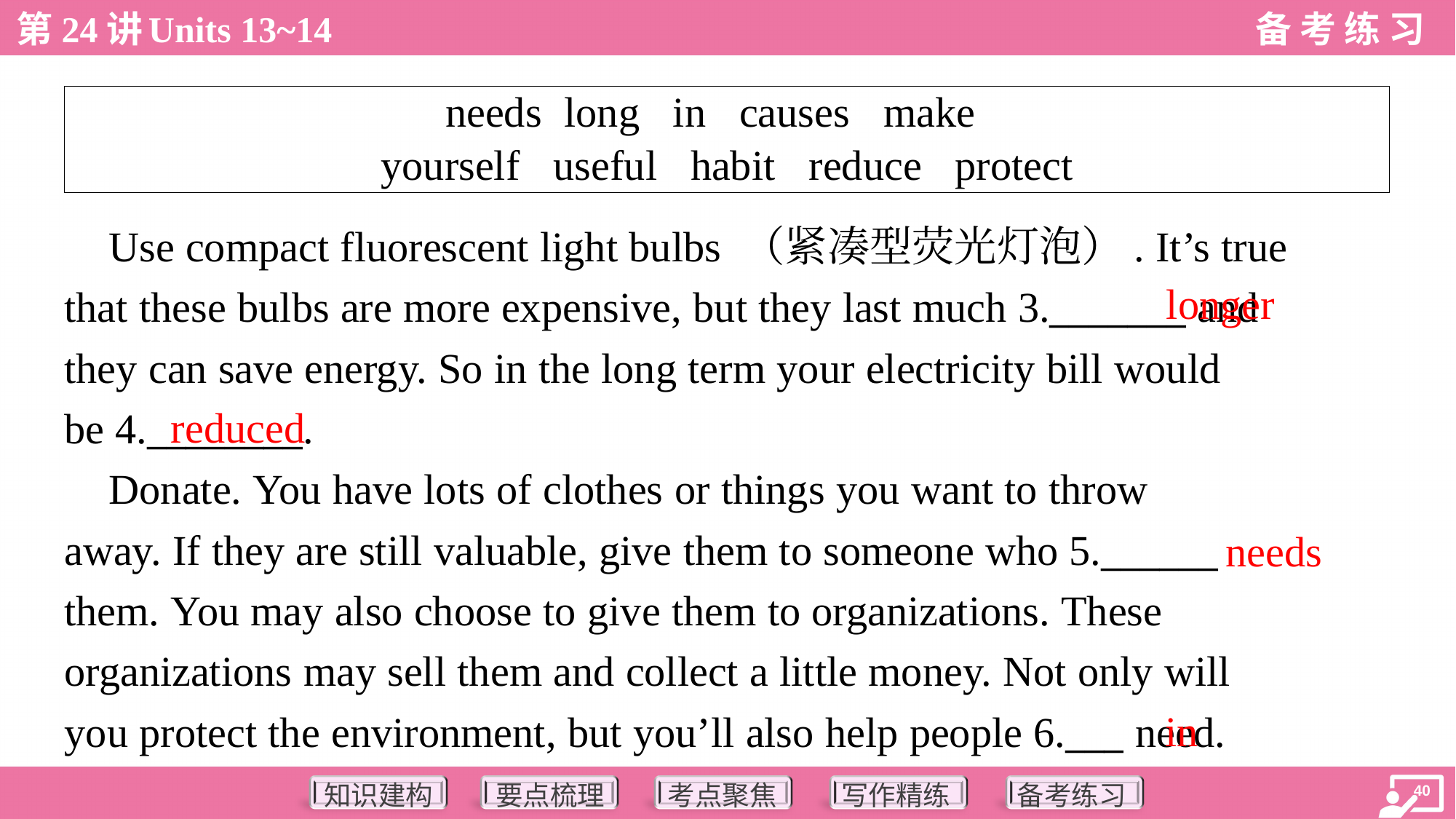

| needs long in causes make yourself useful habit reduce protect |
| --- |
    Use compact fluorescent light bulbs （紧凑型荧光灯泡）. It’s true
that these bulbs are more expensive, but they last much 3._______ and
they can save energy. So in the long term your electricity bill would
be 4.________.
    Donate. You have lots of clothes or things you want to throw
away. If they are still valuable, give them to someone who 5.______
them. You may also choose to give them to organizations. These
organizations may sell them and collect a little money. Not only will
you protect the environment, but you’ll also help people 6.___ need.
longer
reduced
needs
in